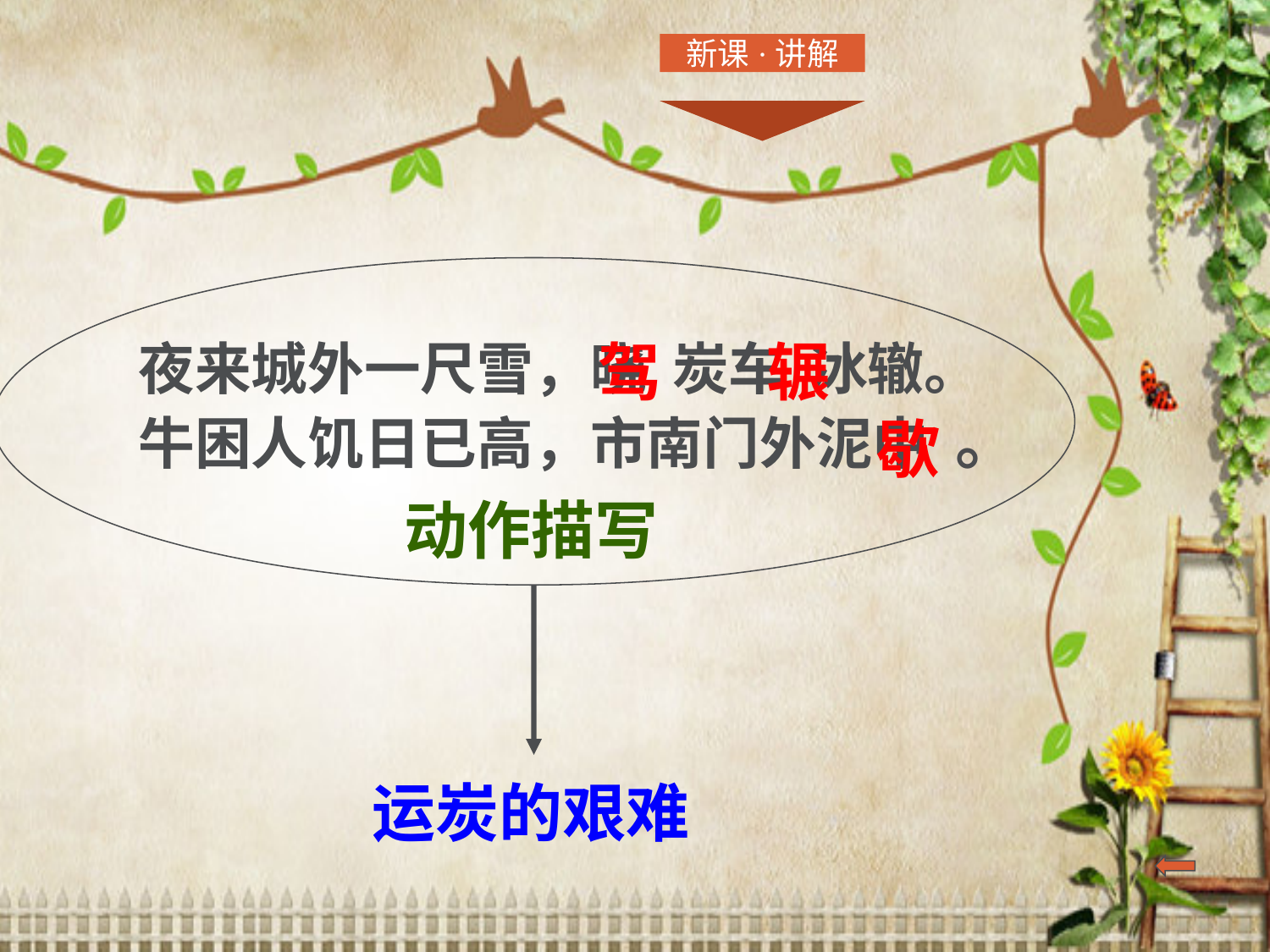

新课·讲解

夜来城外一尺雪，晓  炭车  冰辙。   
牛困人饥日已高，市南门外泥中  。
驾
辗
歇
动作描写

运炭的艰难